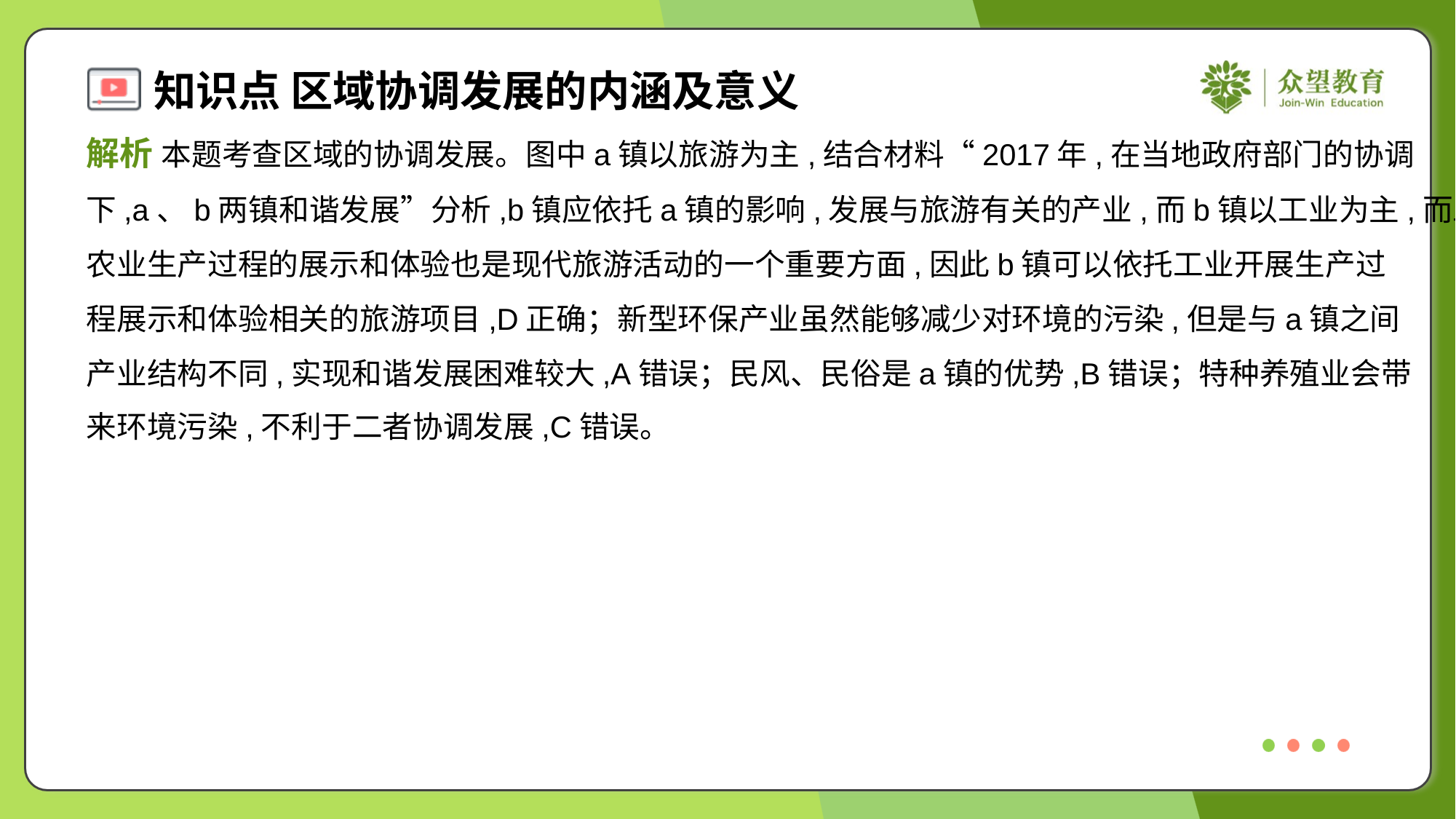

解析 本题考查区域的协调发展。图中a镇以旅游为主,结合材料“2017年,在当地政府部门的协调
下,a、b两镇和谐发展”分析,b镇应依托a镇的影响,发展与旅游有关的产业,而b镇以工业为主,而工
农业生产过程的展示和体验也是现代旅游活动的一个重要方面,因此b镇可以依托工业开展生产过
程展示和体验相关的旅游项目,D正确；新型环保产业虽然能够减少对环境的污染,但是与a镇之间
产业结构不同,实现和谐发展困难较大,A错误；民风、民俗是a镇的优势,B错误；特种养殖业会带
来环境污染,不利于二者协调发展,C错误。